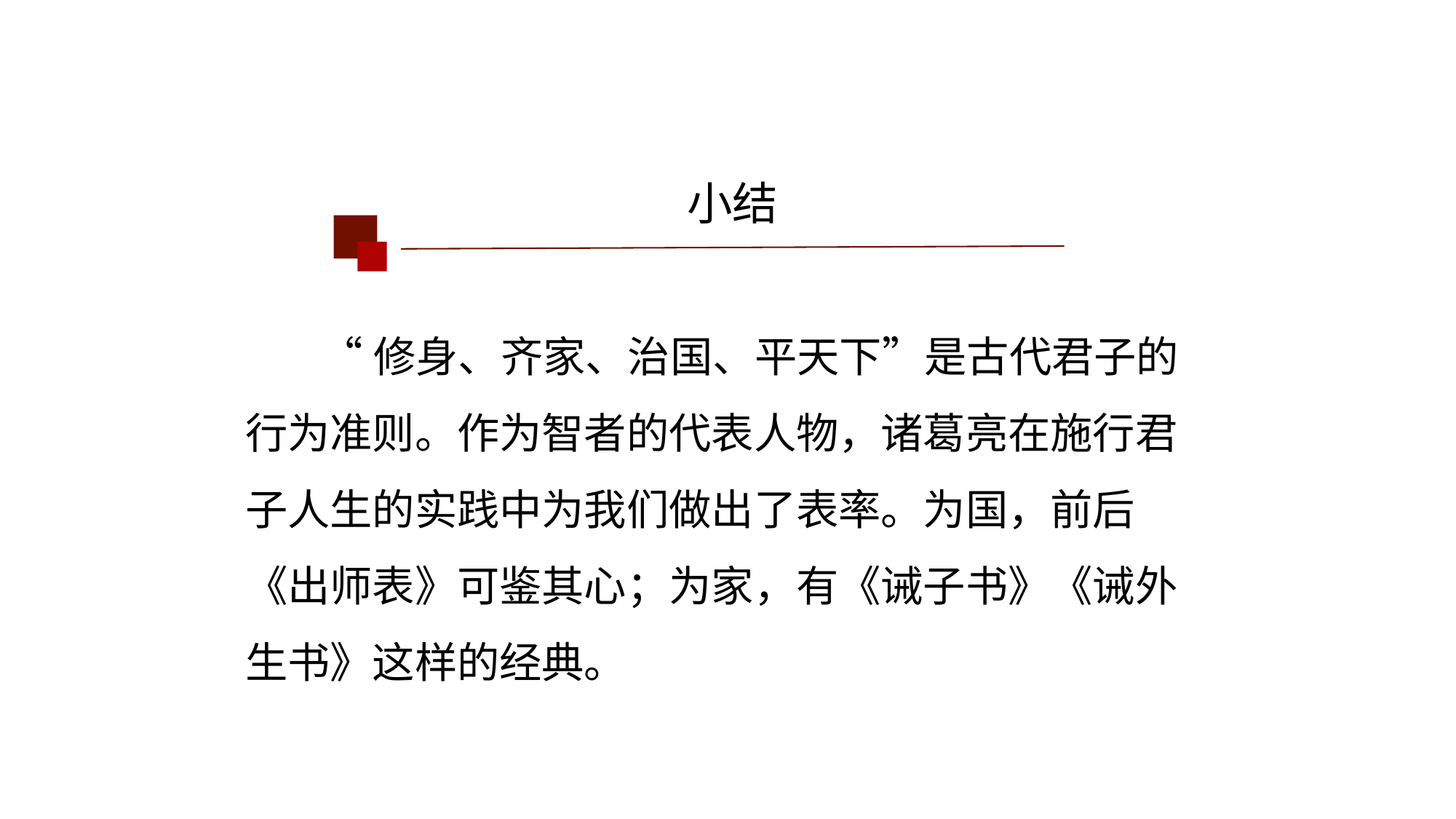

小结

        “修身、齐家、治国、平天下”是古代君子的行为准则。作为智者的代表人物，诸葛亮在施行君子人生的实践中为我们做出了表率。为国，前后《出师表》可鉴其心；为家，有《诫子书》《诫外生书》这样的经典。